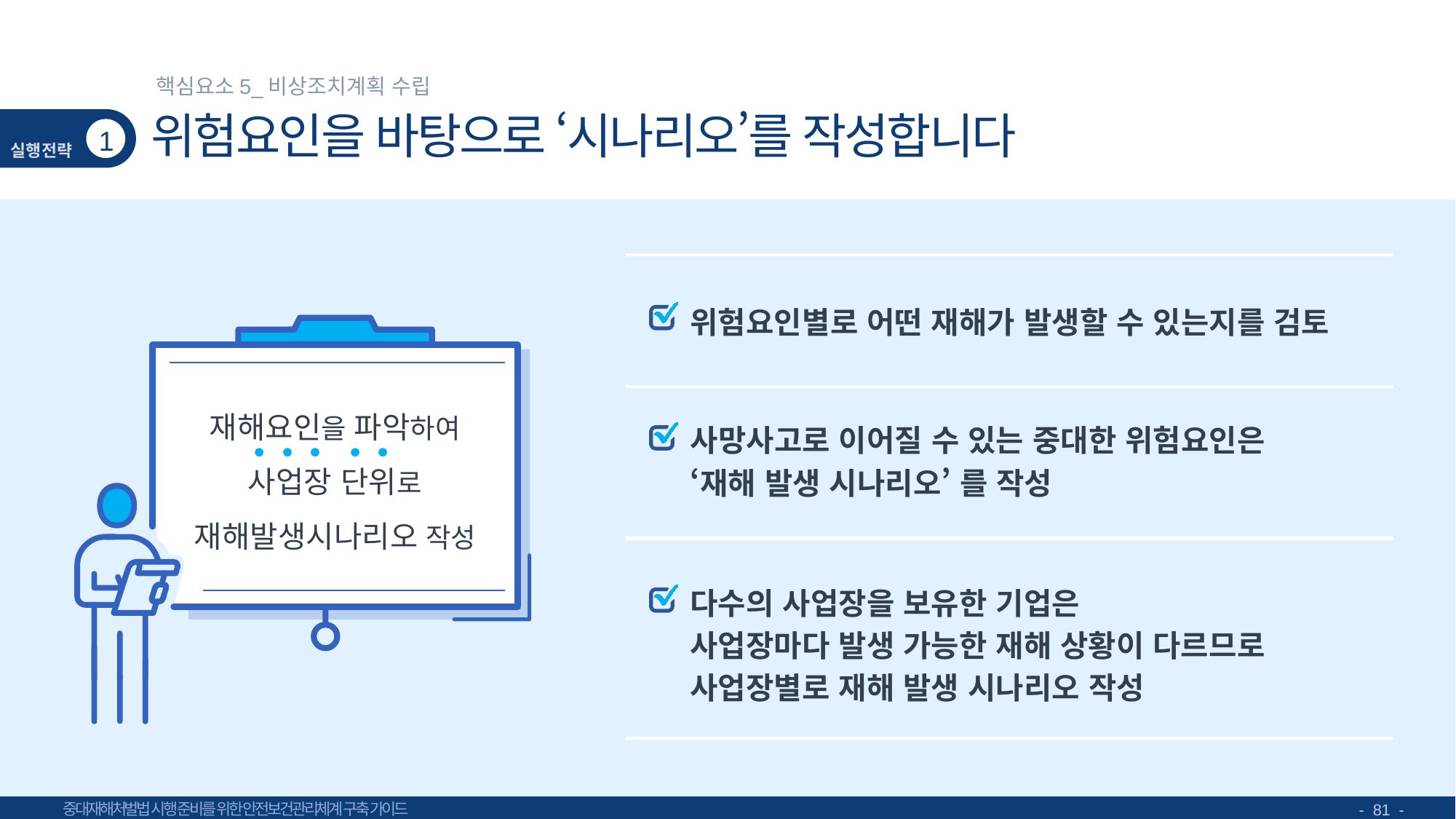

핵심요소5_비상조치계획 수립
# 위험요인을 바탕으로 ‘시나리오’를 작성합니다
1
위험요인별로 어떤 재해가 발생할 수 있는지를 검토

재해요인을 파악하여
사업장 단위로
재해발생시나리오 작성

사망사고로 이어질 수 있는 중대한 위험요인은
‘재해 발생 시나리오’ 를 작성

다수의 사업장을 보유한 기업은
사업장마다 발생 가능한 재해 상황이 다르므로
사업장별로 재해 발생 시나리오 작성

-  81  -